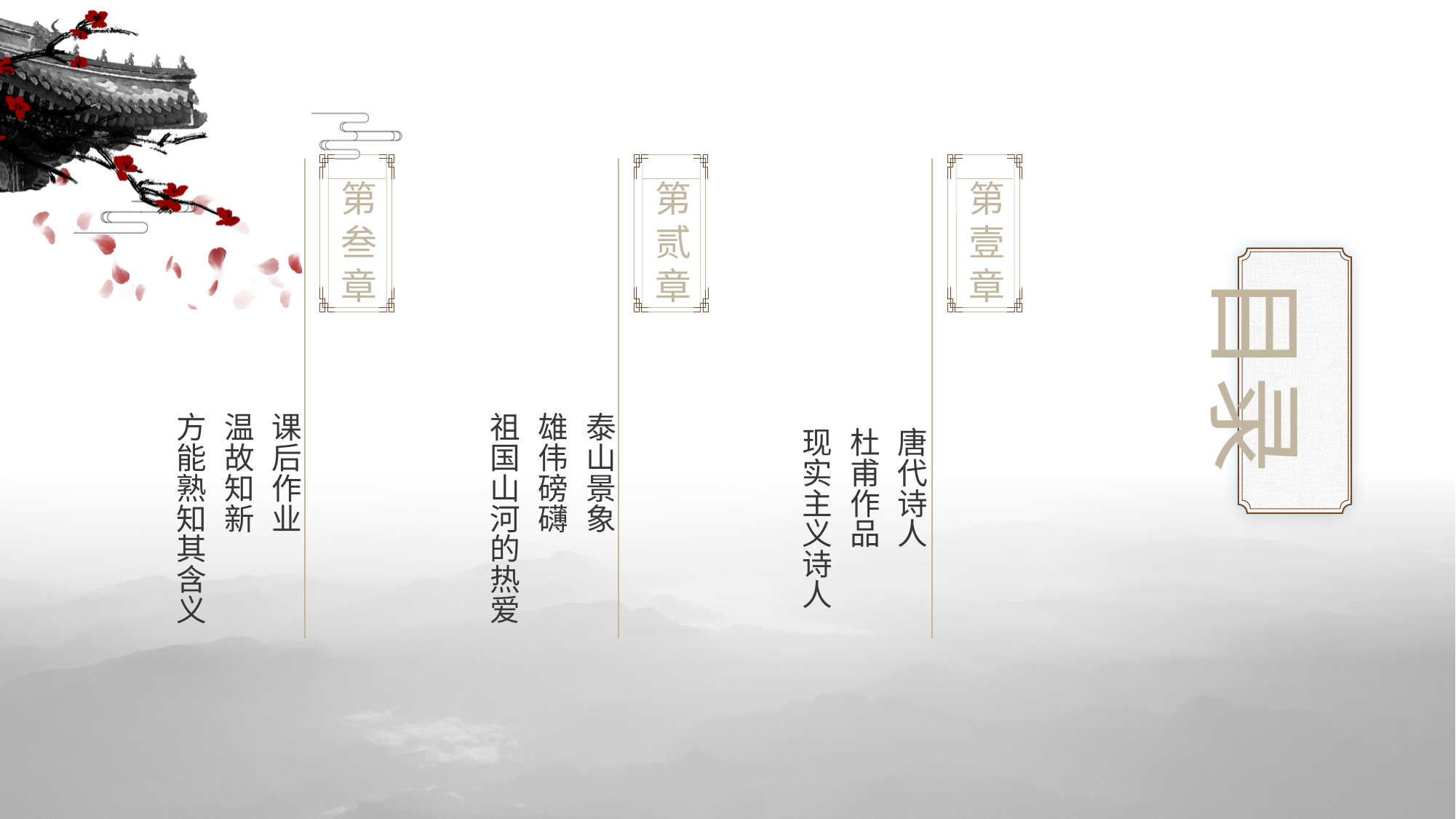

课后作业
温故知新
方能熟知其含义
泰山景象
雄伟磅礴
祖国山河的热爱
唐代诗人
杜甫作品
现实主义诗人